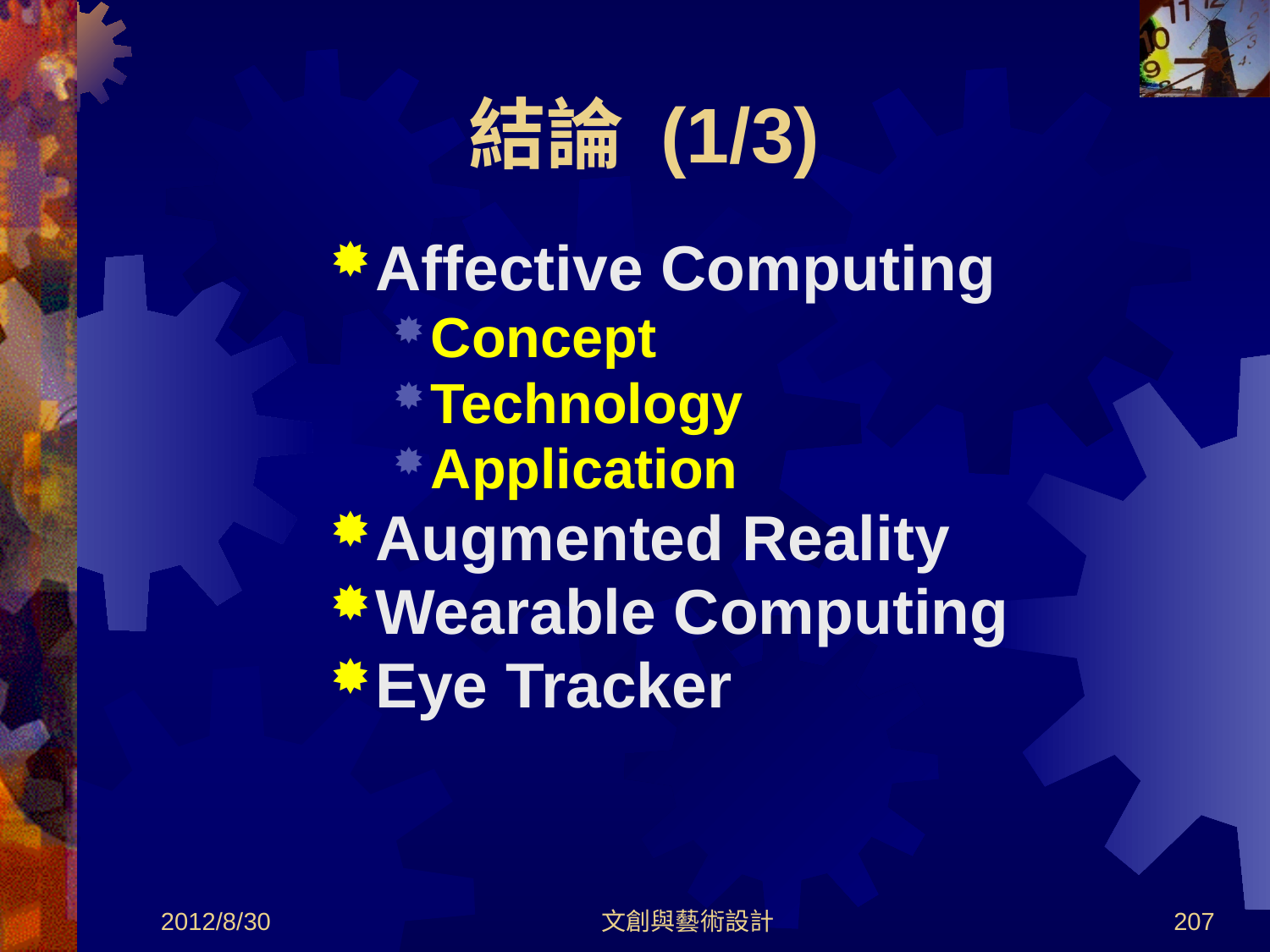

# 結論 (1/3)
Affective Computing
Concept
Technology
Application
Augmented Reality
Wearable Computing
Eye Tracker

2012/8/30
文創與藝術設計
207